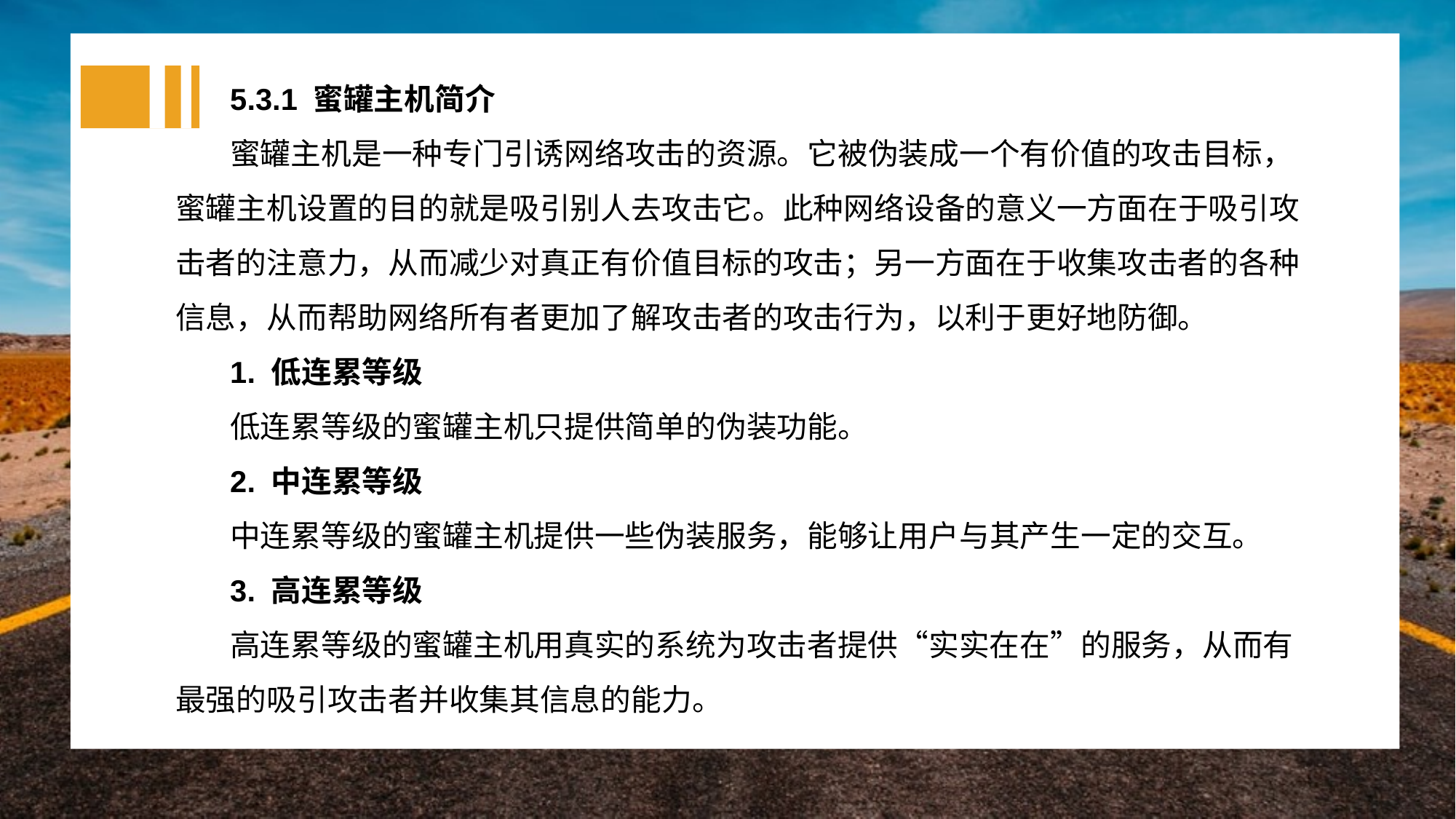

5.3.1 蜜罐主机简介
蜜罐主机是一种专门引诱网络攻击的资源。它被伪装成一个有价值的攻击目标，蜜罐主机设置的目的就是吸引别人去攻击它。此种网络设备的意义一方面在于吸引攻击者的注意力，从而减少对真正有价值目标的攻击；另一方面在于收集攻击者的各种信息，从而帮助网络所有者更加了解攻击者的攻击行为，以利于更好地防御。
1. 低连累等级
低连累等级的蜜罐主机只提供简单的伪装功能。
2. 中连累等级
中连累等级的蜜罐主机提供一些伪装服务，能够让用户与其产生一定的交互。
3. 高连累等级
高连累等级的蜜罐主机用真实的系统为攻击者提供“实实在在”的服务，从而有最强的吸引攻击者并收集其信息的能力。